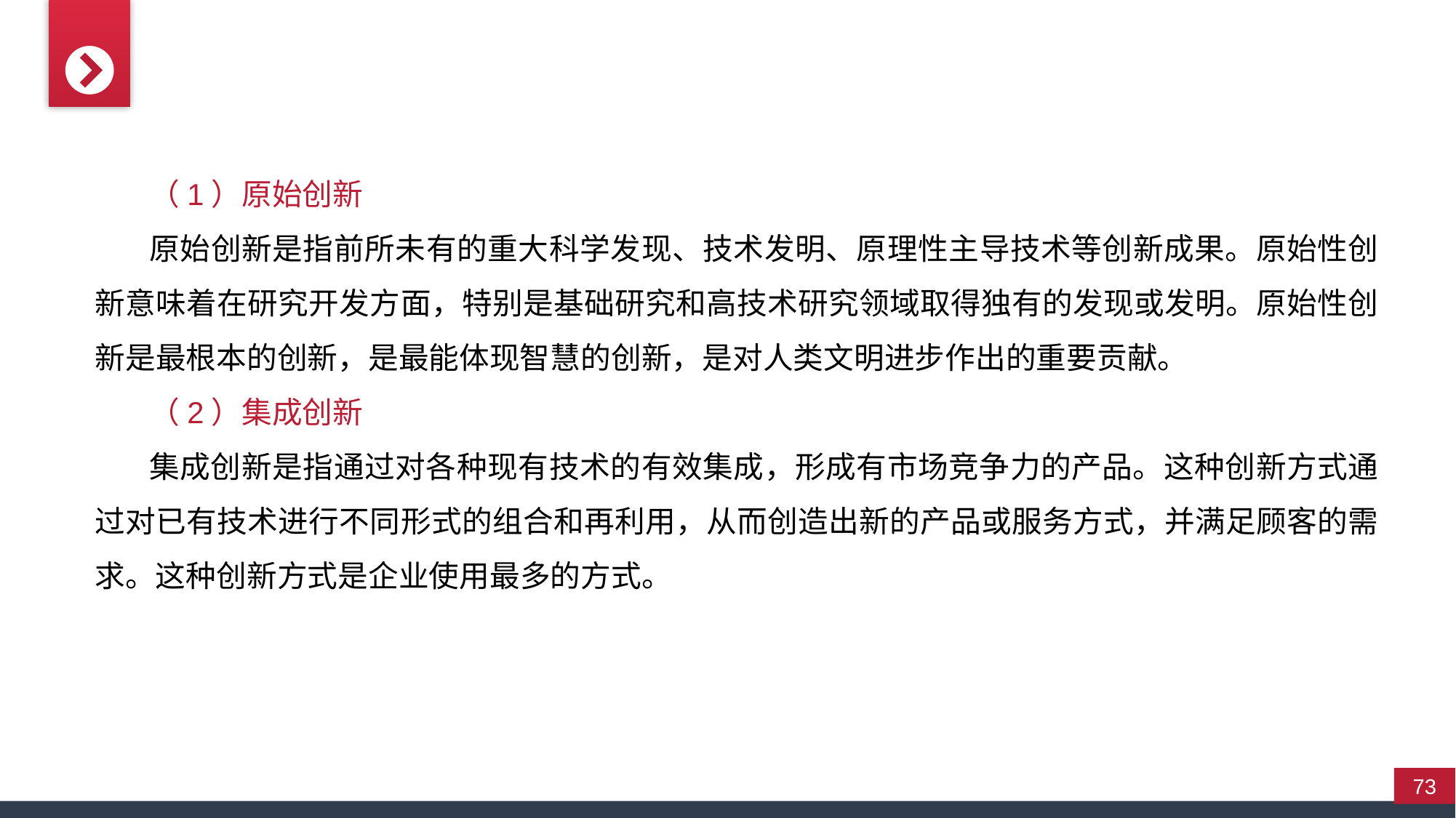

（1）原始创新
原始创新是指前所未有的重大科学发现、技术发明、原理性主导技术等创新成果。原始性创新意味着在研究开发方面，特别是基础研究和高技术研究领域取得独有的发现或发明。原始性创新是最根本的创新，是最能体现智慧的创新，是对人类文明进步作出的重要贡献。
（2）集成创新
集成创新是指通过对各种现有技术的有效集成，形成有市场竞争力的产品。这种创新方式通过对已有技术进行不同形式的组合和再利用，从而创造出新的产品或服务方式，并满足顾客的需求。这种创新方式是企业使用最多的方式。